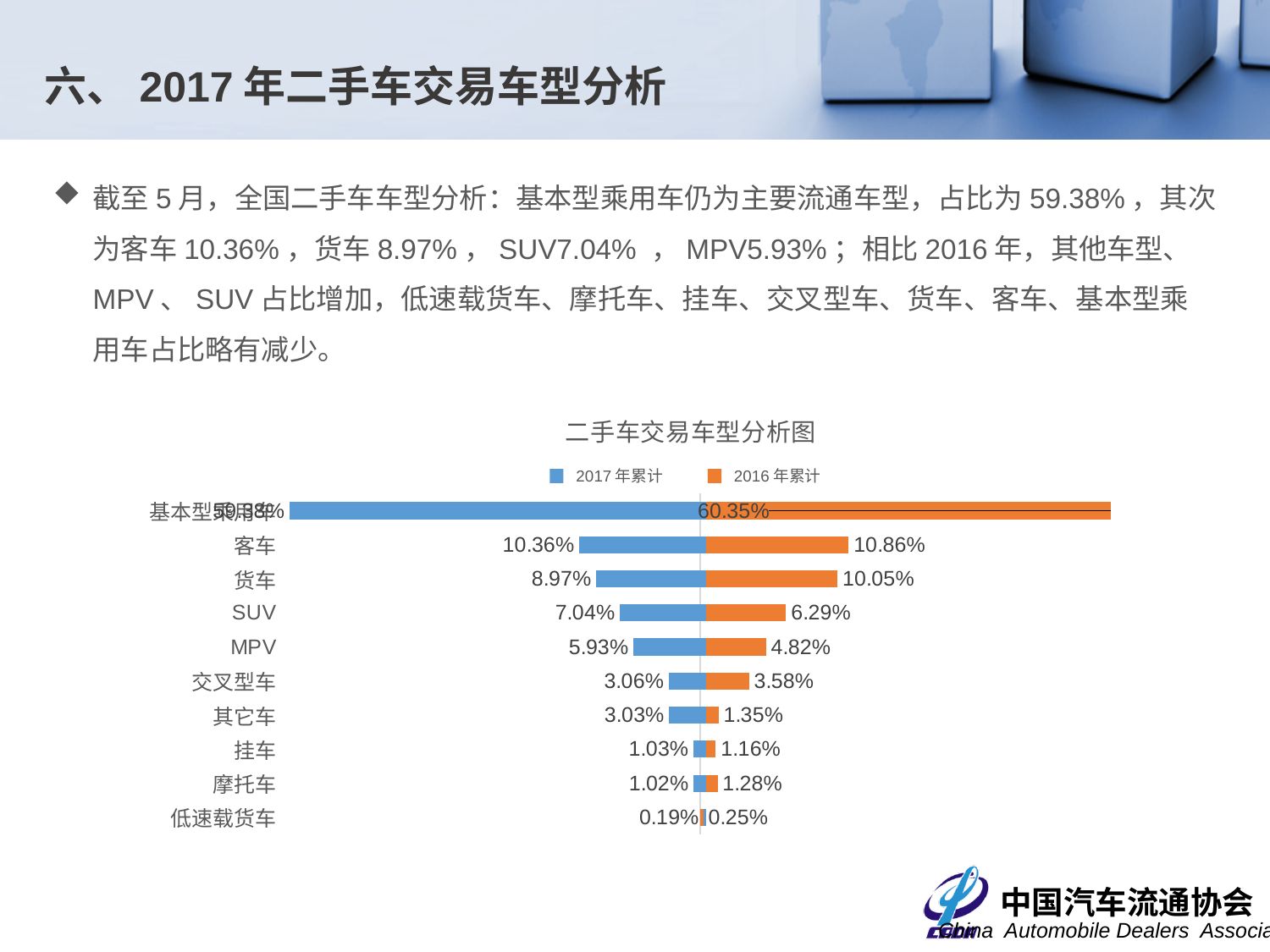

六、2017年二手车交易车型分析
截至5月，全国二手车车型分析：基本型乘用车仍为主要流通车型，占比为59.38%，其次为客车10.36%，货车8.97%，SUV7.04% ，MPV5.93%；相比2016年，其他车型、MPV、SUV占比增加，低速载货车、摩托车、挂车、交叉型车、货车、客车、基本型乘用车占比略有减少。

### Chart: 二手车交易车型分析图

| Category | 2016年5月 | 2017年5月 |
|---|---|---|
| 低速载货车 | 0.00248056151903803 | 0.00191649318590608 |
| 摩托车 | 0.0128295491202754 | 0.0101865349232851 |
| 挂车 | 0.0115986222922896 | 0.0103185058888401 |
| 其它车 | 0.0135240153343803 | 0.0302617333949198 |
| 交叉型车 | 0.0358227768738453 | 0.0305641842039913 |
| MPV | 0.0482458091858641 | 0.0592943050365241 |
| SUV | 0.0629094873135407 | 0.0703844455772762 |
| 货车 | 0.100482713428909 | 0.0896950867042999 |
| 客车 | 0.10857790914855 | 0.103568274263143 |
| 基本型乘用车 | 0.603528555783308 | 0.593810436821814 |
2017年累计
2016年累计